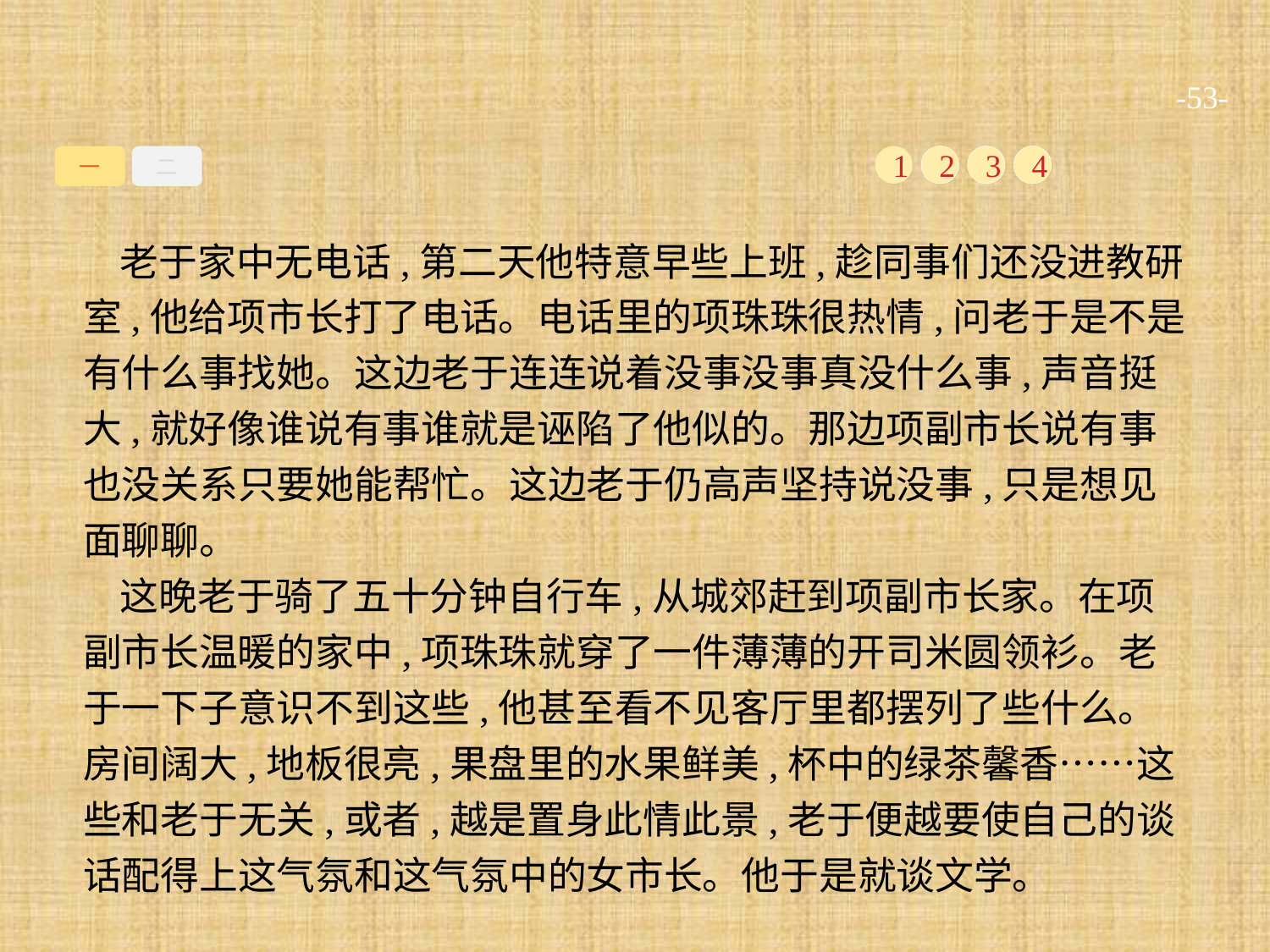

-53-
一
二
1
2
3
4
老于家中无电话,第二天他特意早些上班,趁同事们还没进教研室,他给项市长打了电话。电话里的项珠珠很热情,问老于是不是有什么事找她。这边老于连连说着没事没事真没什么事,声音挺大,就好像谁说有事谁就是诬陷了他似的。那边项副市长说有事也没关系只要她能帮忙。这边老于仍高声坚持说没事,只是想见面聊聊。
这晚老于骑了五十分钟自行车,从城郊赶到项副市长家。在项副市长温暖的家中,项珠珠就穿了一件薄薄的开司米圆领衫。老于一下子意识不到这些,他甚至看不见客厅里都摆列了些什么。房间阔大,地板很亮,果盘里的水果鲜美,杯中的绿茶馨香……这些和老于无关,或者,越是置身此情此景,老于便越要使自己的谈话配得上这气氛和这气氛中的女市长。他于是就谈文学。